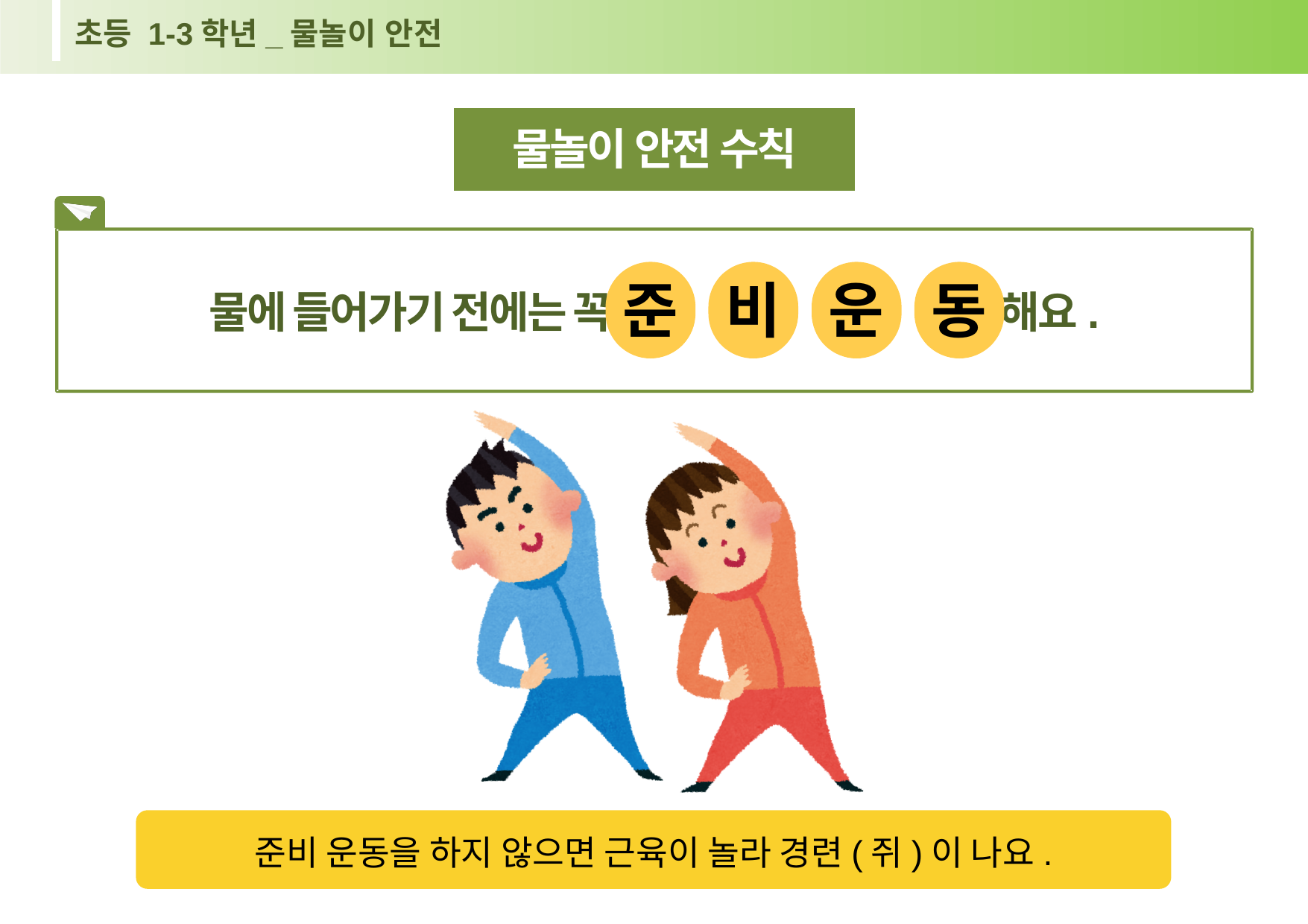

초등 1-3학년_물놀이 안전

물놀이 안전 수칙

물에 들어가기 전에는 꼭                                            을 해요.

준

비

운

동

준비 운동을 하지 않으면 근육이 놀라 경련(쥐)이 나요.